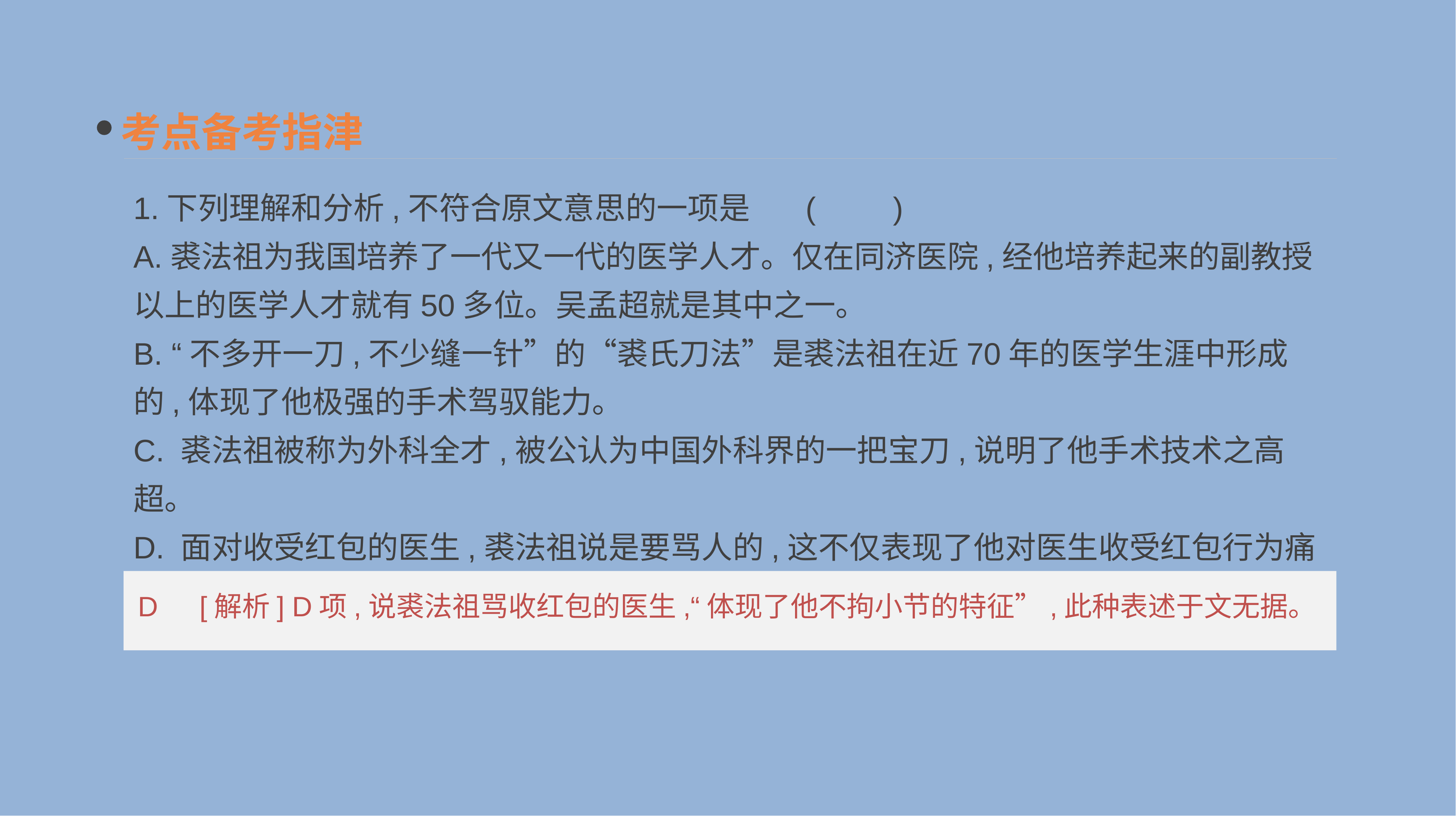

考点备考指津

1.下列理解和分析,不符合原文意思的一项是	(　　)
A.裘法祖为我国培养了一代又一代的医学人才。仅在同济医院,经他培养起来的副教授以上的医学人才就有50多位。吴孟超就是其中之一。
B. “不多开一刀,不少缝一针”的“裘氏刀法”是裘法祖在近70年的医学生涯中形成的,体现了他极强的手术驾驭能力。
C. 裘法祖被称为外科全才,被公认为中国外科界的一把宝刀,说明了他手术技术之高超。
D. 面对收受红包的医生,裘法祖说是要骂人的,这不仅表现了他对医生收受红包行为痛恨的态度,更体现了他不拘小节的特征。

D　[解析] D项,说裘法祖骂收红包的医生,“体现了他不拘小节的特征”,此种表述于文无据。